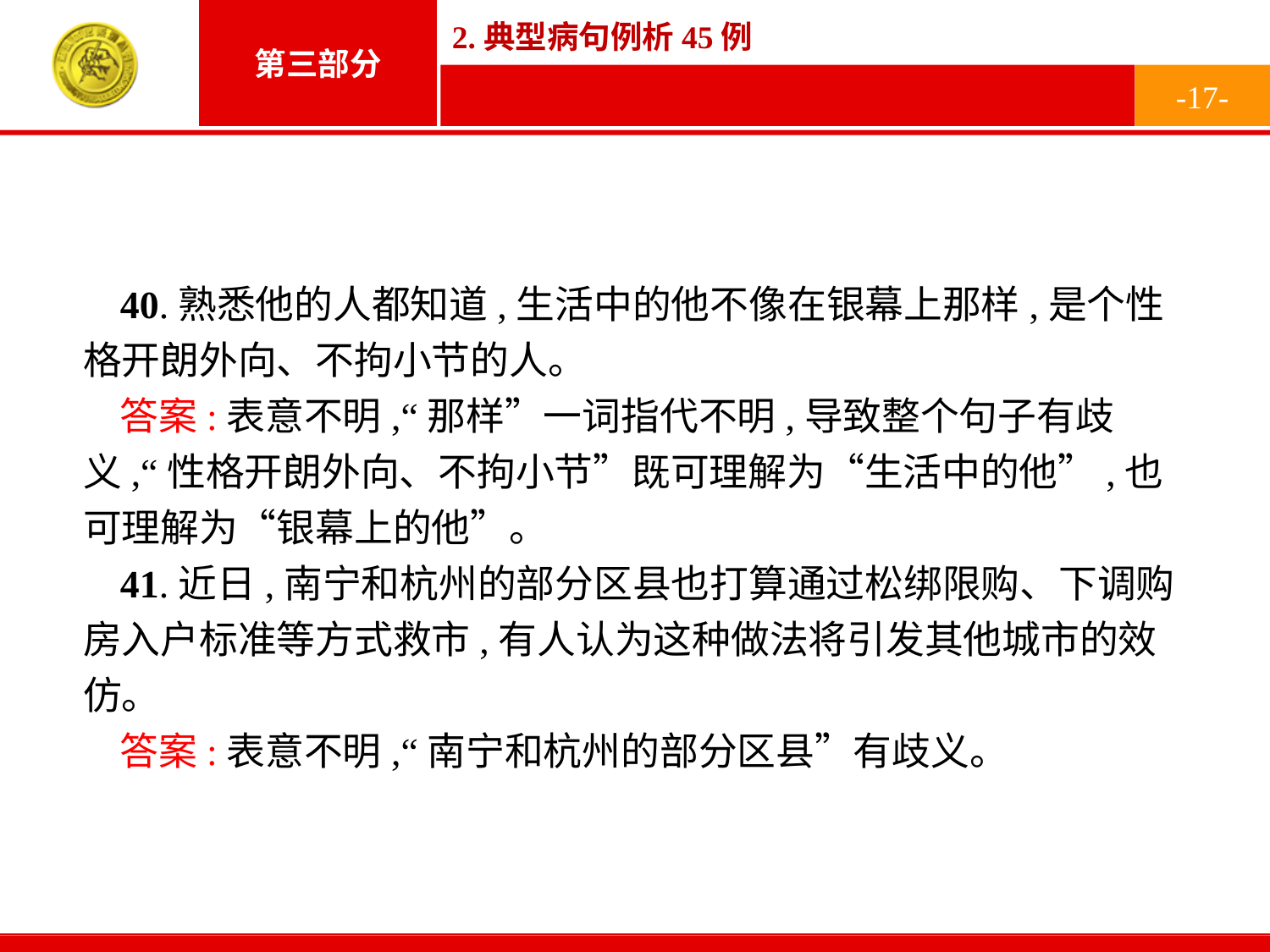

-17-
40.熟悉他的人都知道,生活中的他不像在银幕上那样,是个性格开朗外向、不拘小节的人。
答案:表意不明,“那样”一词指代不明,导致整个句子有歧义,“性格开朗外向、不拘小节”既可理解为“生活中的他”,也可理解为“银幕上的他”。
41.近日,南宁和杭州的部分区县也打算通过松绑限购、下调购房入户标准等方式救市,有人认为这种做法将引发其他城市的效仿。
答案:表意不明,“南宁和杭州的部分区县”有歧义。